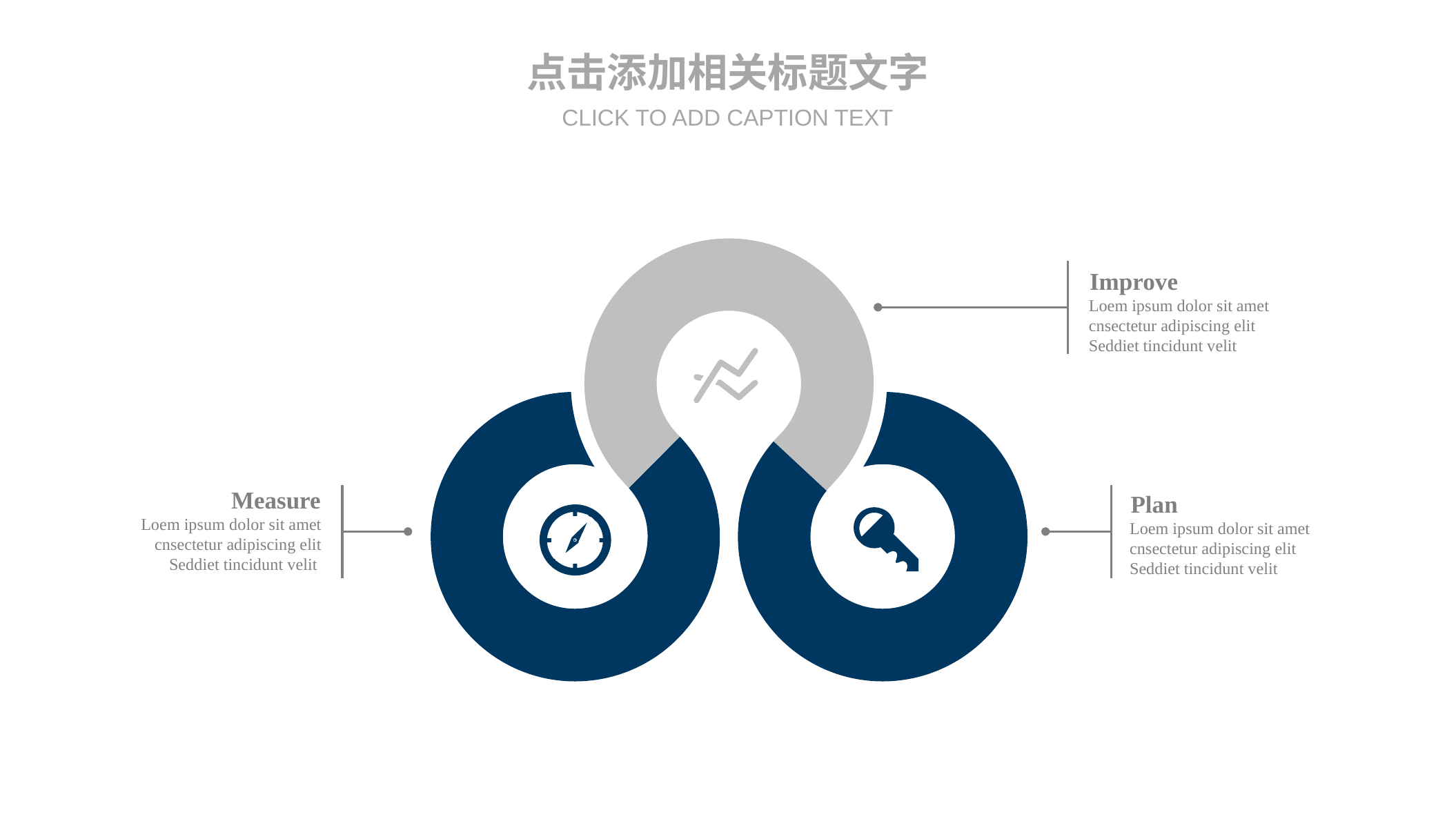

点击添加相关标题文字
CLICK TO ADD CAPTION TEXT

Improve

Loem ipsum dolor sit amet cnsectetur adipiscing elit Seddiet tincidunt velit

Measure
Plan

Loem ipsum dolor sit amet cnsectetur adipiscing elit Seddiet tincidunt velit
Loem ipsum dolor sit amet cnsectetur adipiscing elit Seddiet tincidunt velit